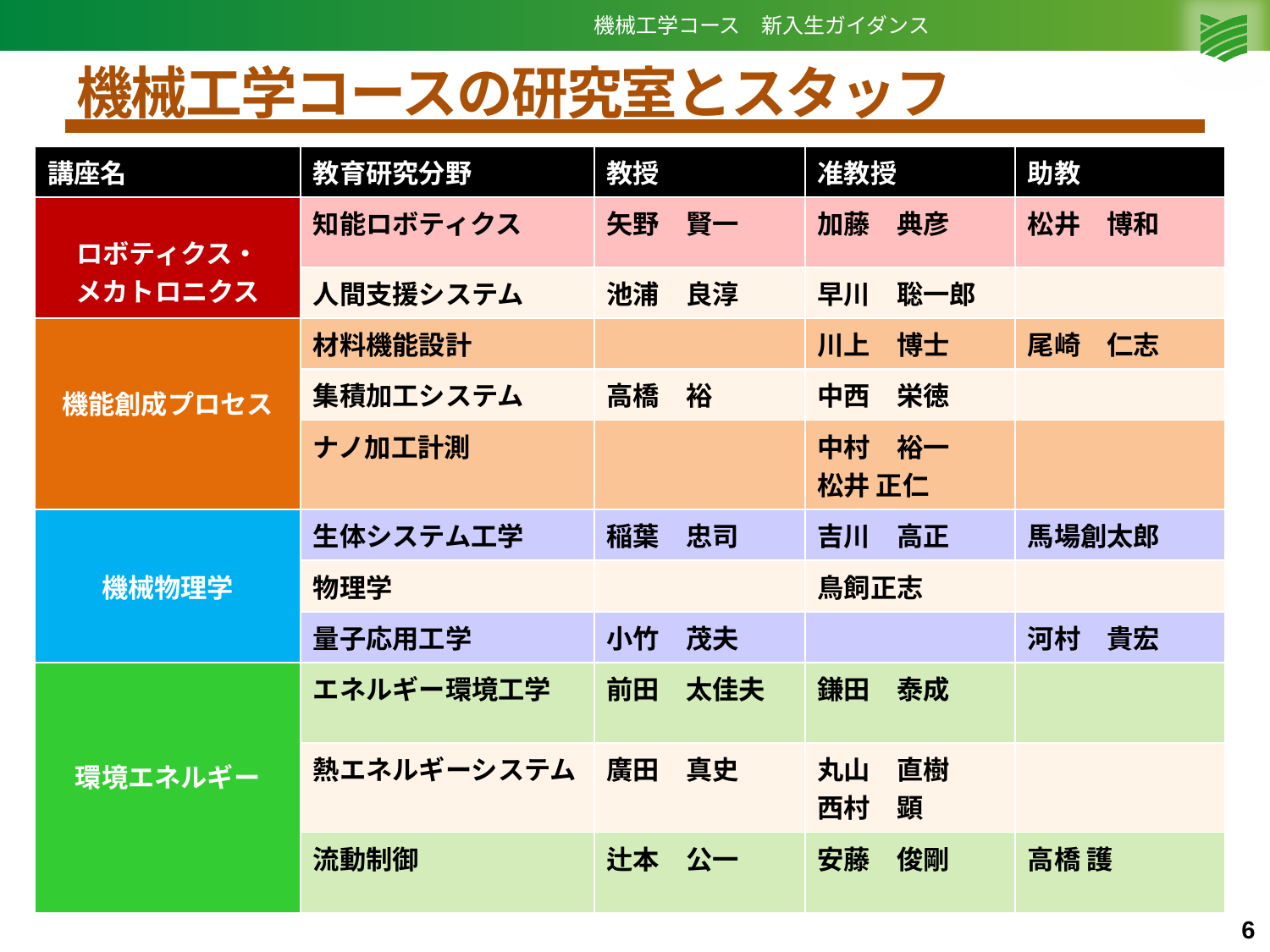

機械工学コース　新入生ガイダンス
# 機械工学コースの研究室とスタッフ
| 講座名 | 教育研究分野 | 教授 | 准教授 | 助教 |
| --- | --- | --- | --- | --- |
| ロボティクス・ メカトロニクス | 知能ロボティクス | 矢野　賢一 | 加藤　典彦 | 松井　博和 |
|  | 人間支援システム | 池浦　良淳 | 早川　聡一郎 |  |
| 機能創成プロセス | 材料機能設計 |  | 川上　博士 | 尾崎　仁志 |
|  | 集積加工システム | 高橋　裕 | 中西　栄徳 |  |
|  | ナノ加工計測 |  | 中村　裕一 松井 正仁 |  |
| 機械物理学 | 生体システム工学 | 稲葉　忠司 | 吉川　高正 | 馬場創太郎 |
|  | 物理学 |  | 鳥飼正志 |  |
|  | 量子応用工学 | 小竹　茂夫 |  | 河村　貴宏 |
| 環境エネルギー | エネルギー環境工学 | 前田　太佳夫 | 鎌田　泰成 |  |
|  | 熱エネルギーシステム | 廣田　真史 | 丸山　直樹 西村　顕 |  |
|  | 流動制御 | 辻本　公一 | 安藤　俊剛 | 高橋 護 |
6